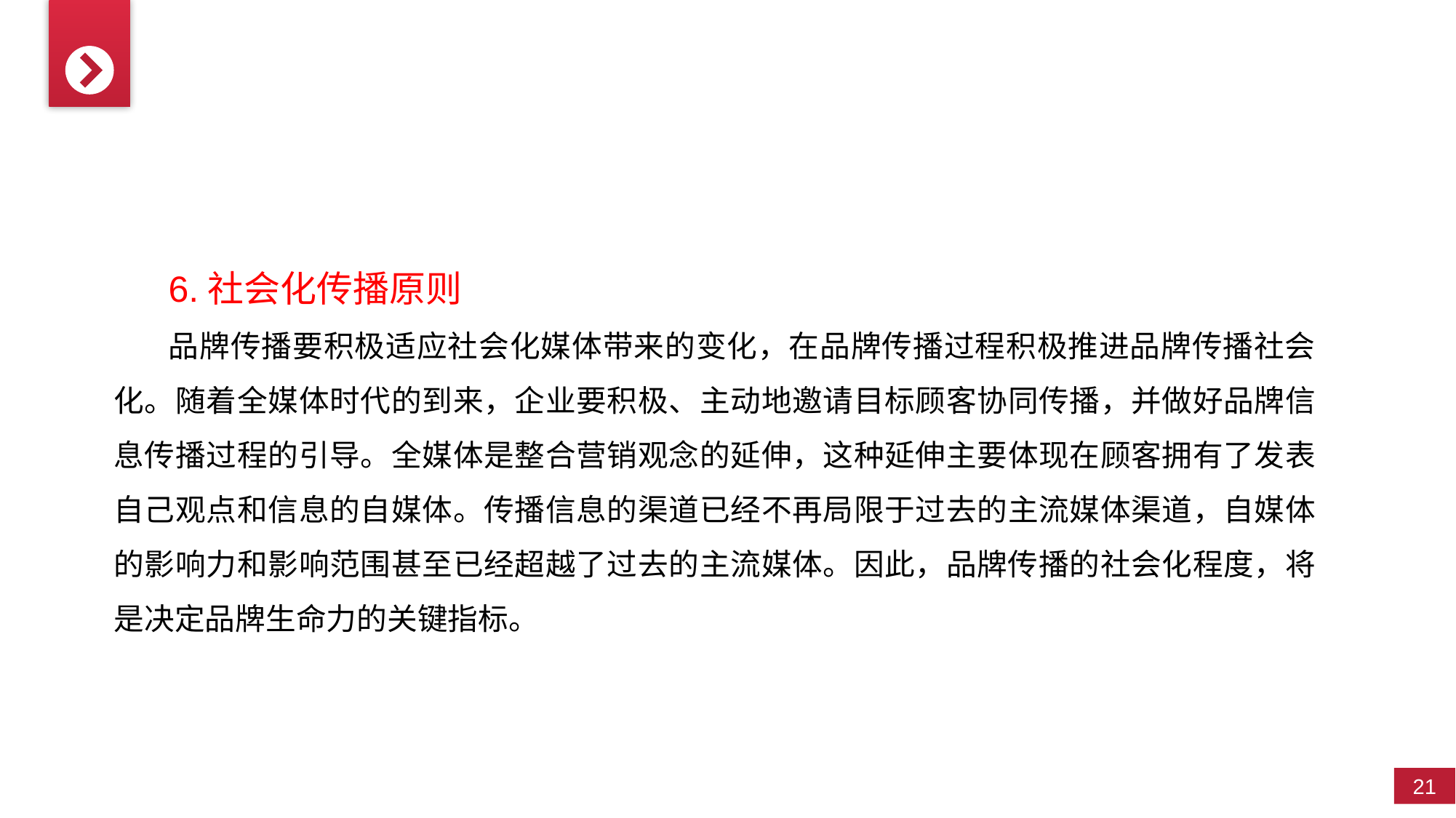

6.社会化传播原则
品牌传播要积极适应社会化媒体带来的变化，在品牌传播过程积极推进品牌传播社会化。随着全媒体时代的到来，企业要积极、主动地邀请目标顾客协同传播，并做好品牌信息传播过程的引导。全媒体是整合营销观念的延伸，这种延伸主要体现在顾客拥有了发表自己观点和信息的自媒体。传播信息的渠道已经不再局限于过去的主流媒体渠道，自媒体的影响力和影响范围甚至已经超越了过去的主流媒体。因此，品牌传播的社会化程度，将是决定品牌生命力的关键指标。